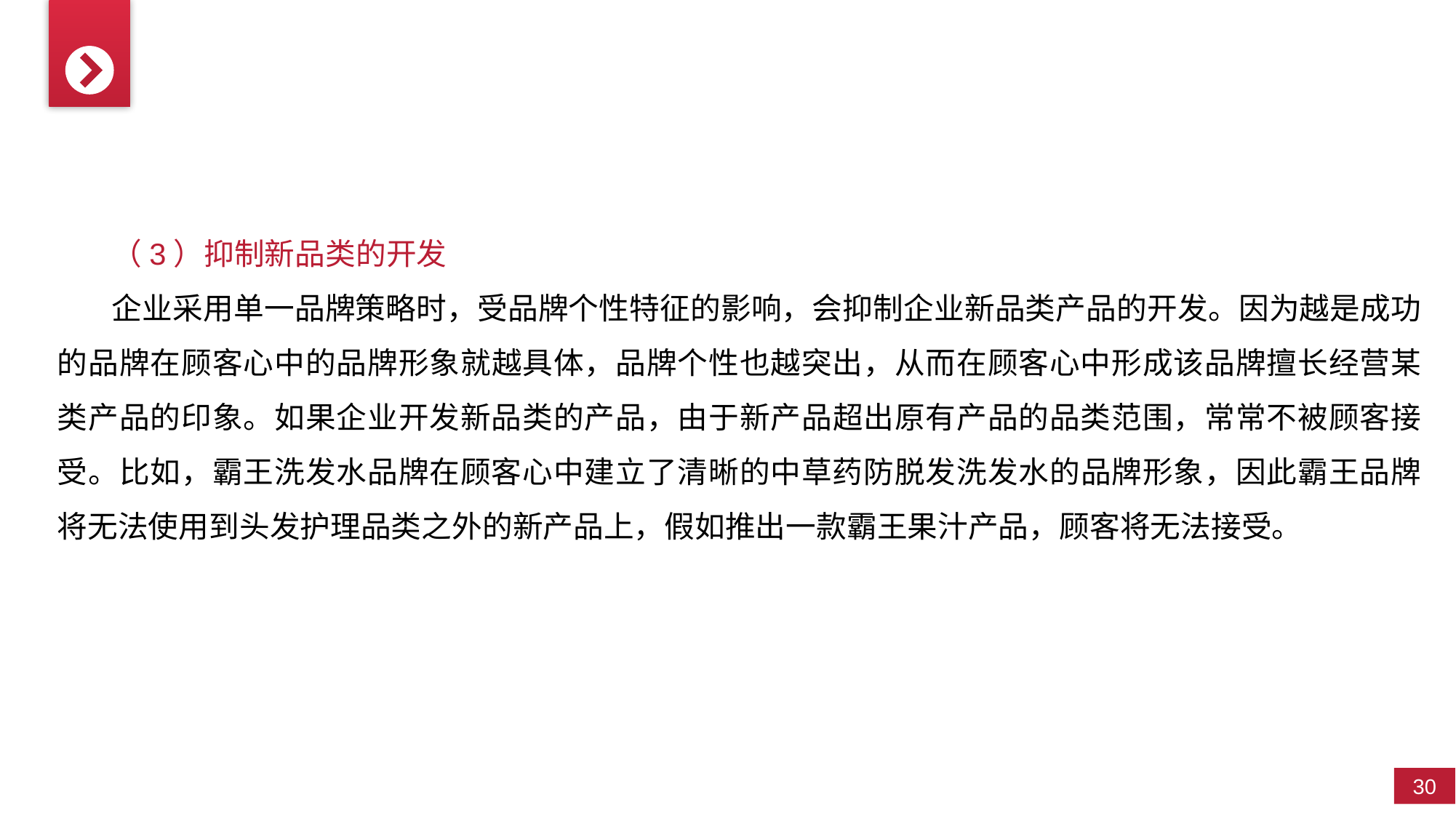

（3）抑制新品类的开发
企业采用单一品牌策略时，受品牌个性特征的影响，会抑制企业新品类产品的开发。因为越是成功的品牌在顾客心中的品牌形象就越具体，品牌个性也越突出，从而在顾客心中形成该品牌擅长经营某类产品的印象。如果企业开发新品类的产品，由于新产品超出原有产品的品类范围，常常不被顾客接受。比如，霸王洗发水品牌在顾客心中建立了清晰的中草药防脱发洗发水的品牌形象，因此霸王品牌将无法使用到头发护理品类之外的新产品上，假如推出一款霸王果汁产品，顾客将无法接受。